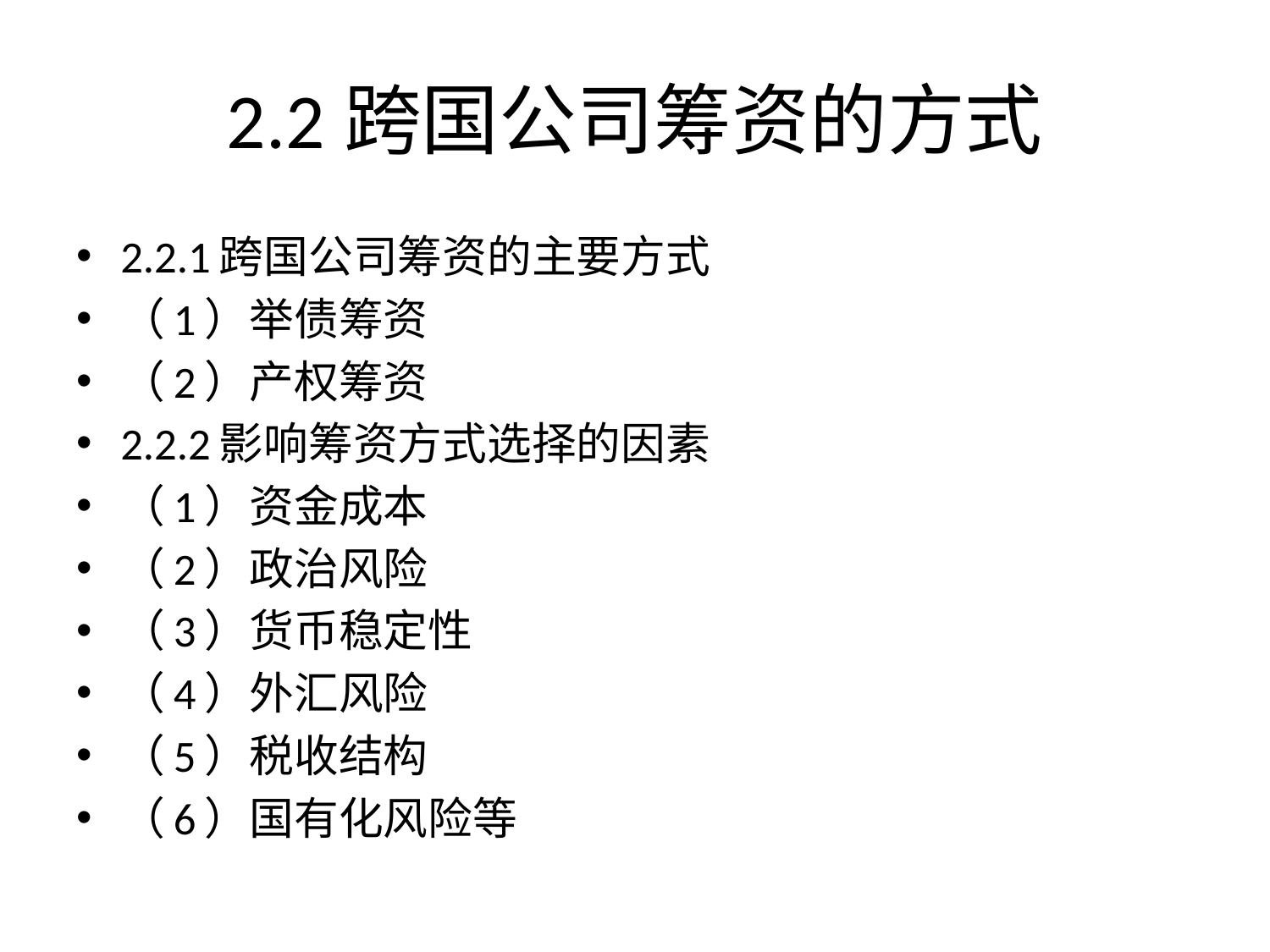

# 2.2跨国公司筹资的方式
2.2.1跨国公司筹资的主要方式
（1）举债筹资
（2）产权筹资
2.2.2影响筹资方式选择的因素
（1）资金成本
（2）政治风险
（3）货币稳定性
（4）外汇风险
（5）税收结构
（6）国有化风险等